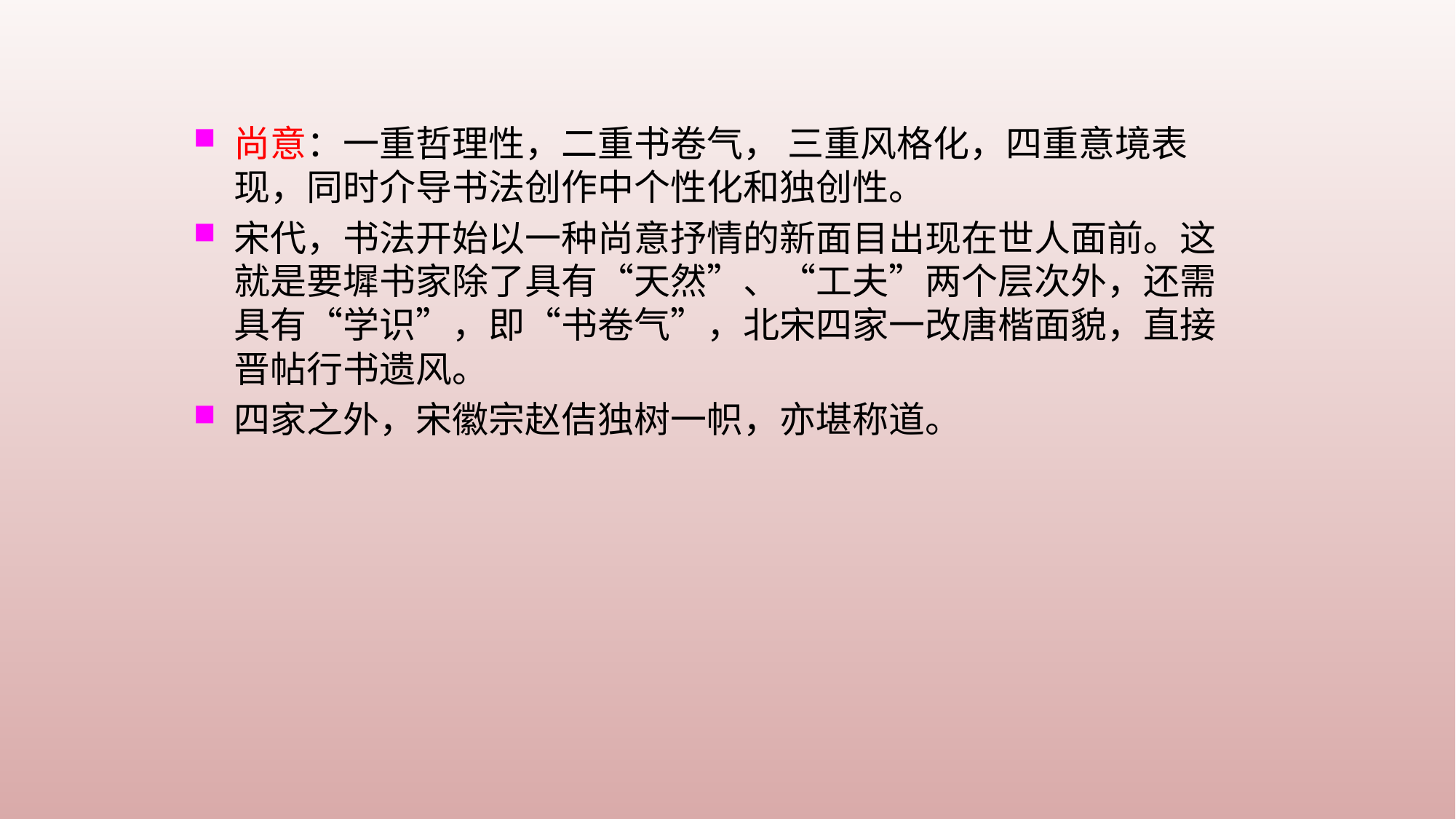

尚意：一重哲理性，二重书卷气， 三重风格化，四重意境表现，同时介导书法创作中个性化和独创性。
宋代，书法开始以一种尚意抒情的新面目出现在世人面前。这就是要墀书家除了具有“天然”、“工夫”两个层次外，还需具有“学识”，即“书卷气”，北宋四家一改唐楷面貌，直接晋帖行书遗风。
四家之外，宋徽宗赵佶独树一帜，亦堪称道。